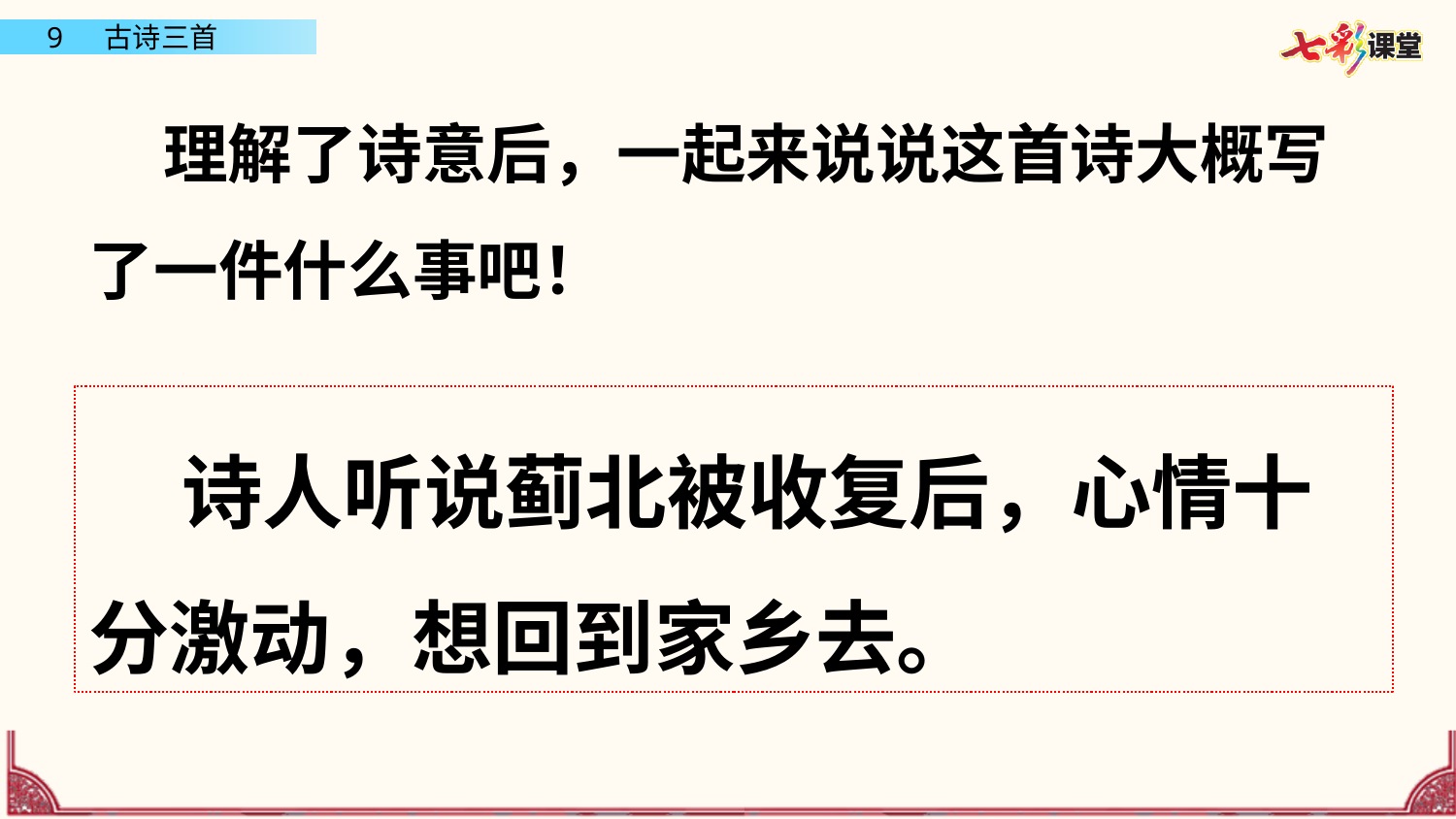

理解了诗意后，一起来说说这首诗大概写了一件什么事吧！
    诗人听说蓟北被收复后，心情十分激动，想回到家乡去。